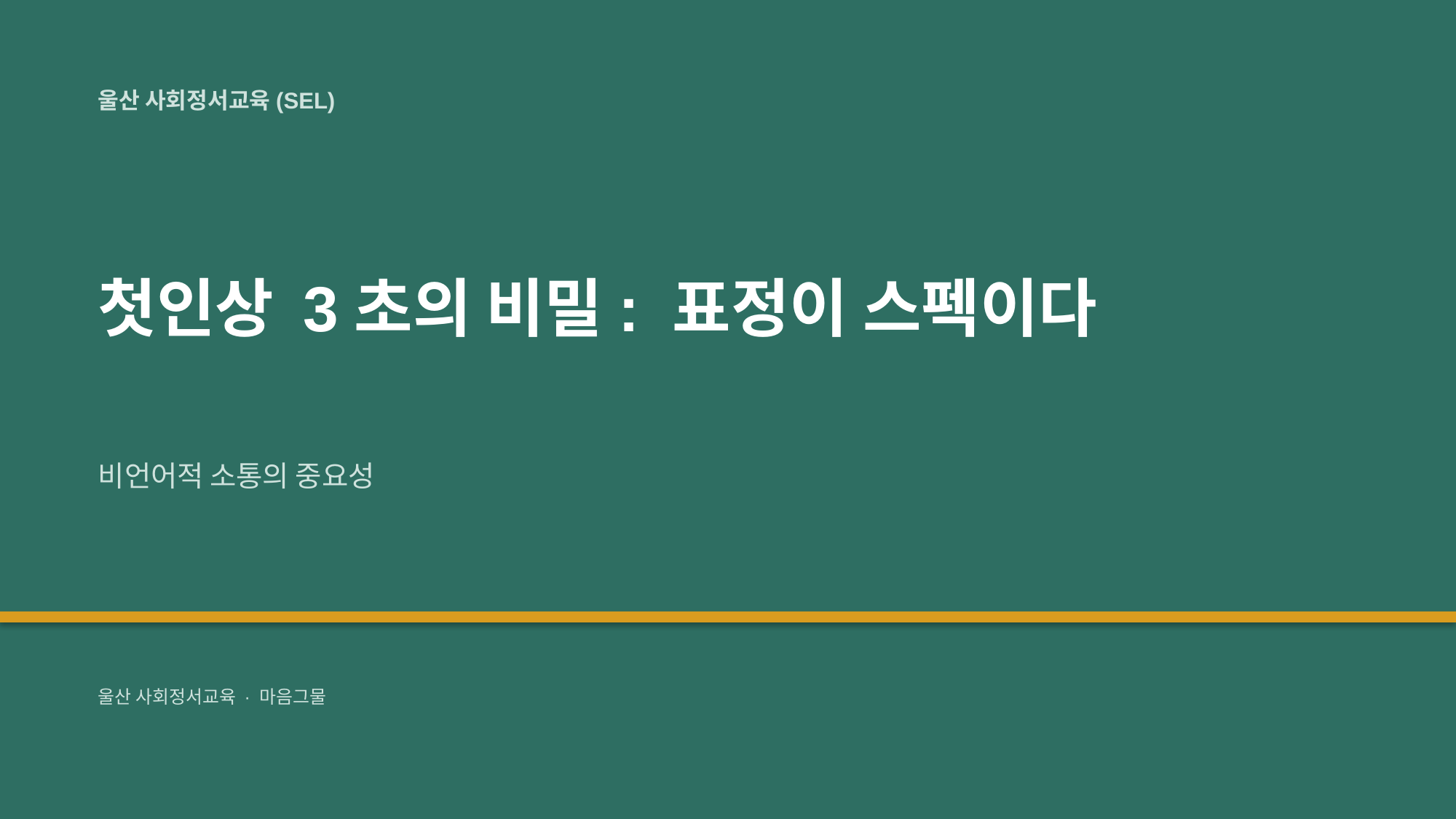

울산 사회정서교육(SEL)
첫인상 3초의 비밀: 표정이 스펙이다
비언어적 소통의 중요성

울산 사회정서교육 · 마음그물